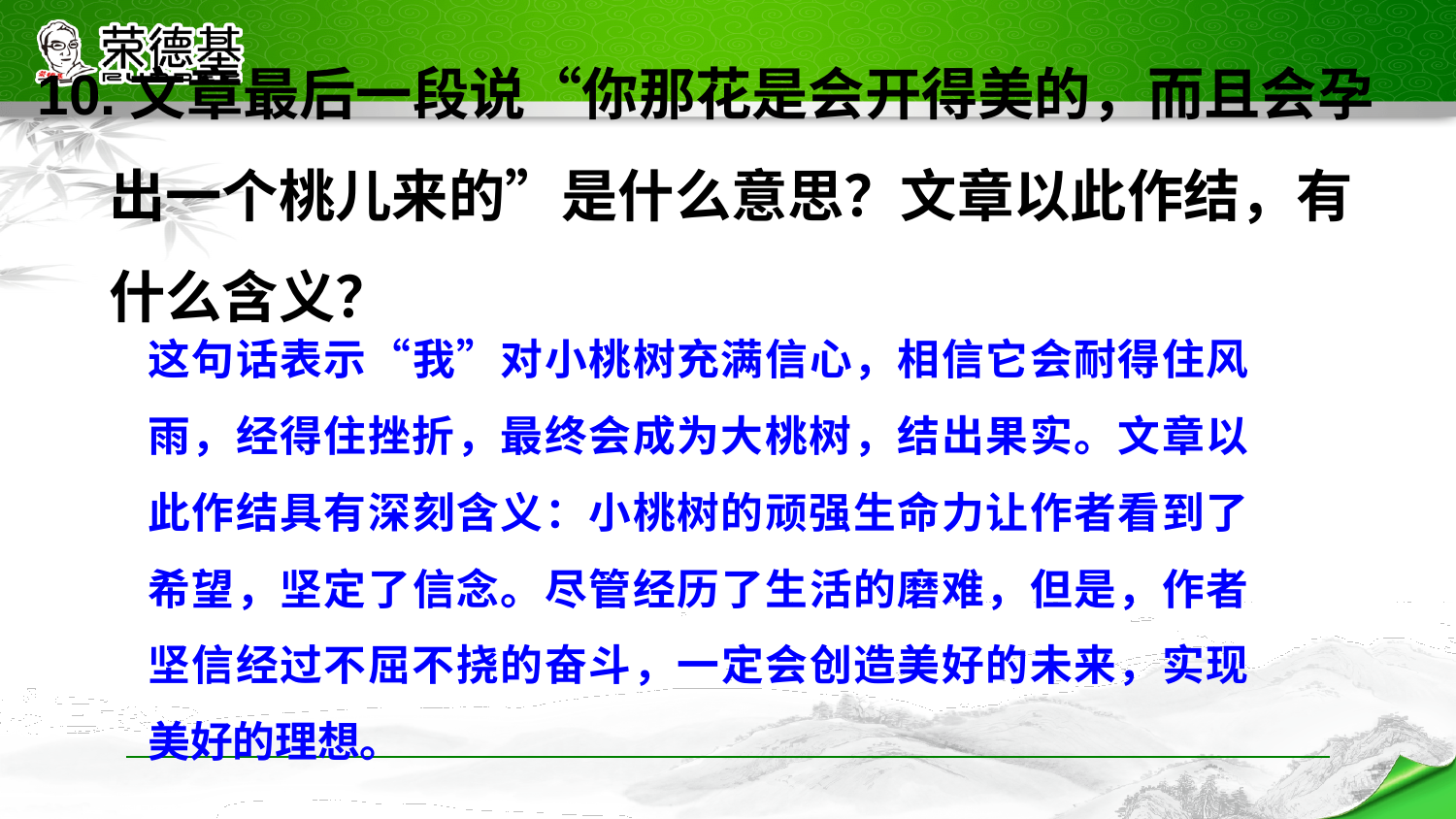

10.文章最后一段说“你那花是会开得美的，而且会孕出一个桃儿来的”是什么意思？文章以此作结，有什么含义？
这句话表示“我”对小桃树充满信心，相信它会耐得住风雨，经得住挫折，最终会成为大桃树，结出果实。文章以此作结具有深刻含义：小桃树的顽强生命力让作者看到了希望，坚定了信念。尽管经历了生活的磨难，但是，作者坚信经过不屈不挠的奋斗，一定会创造美好的未来，实现美好的理想。